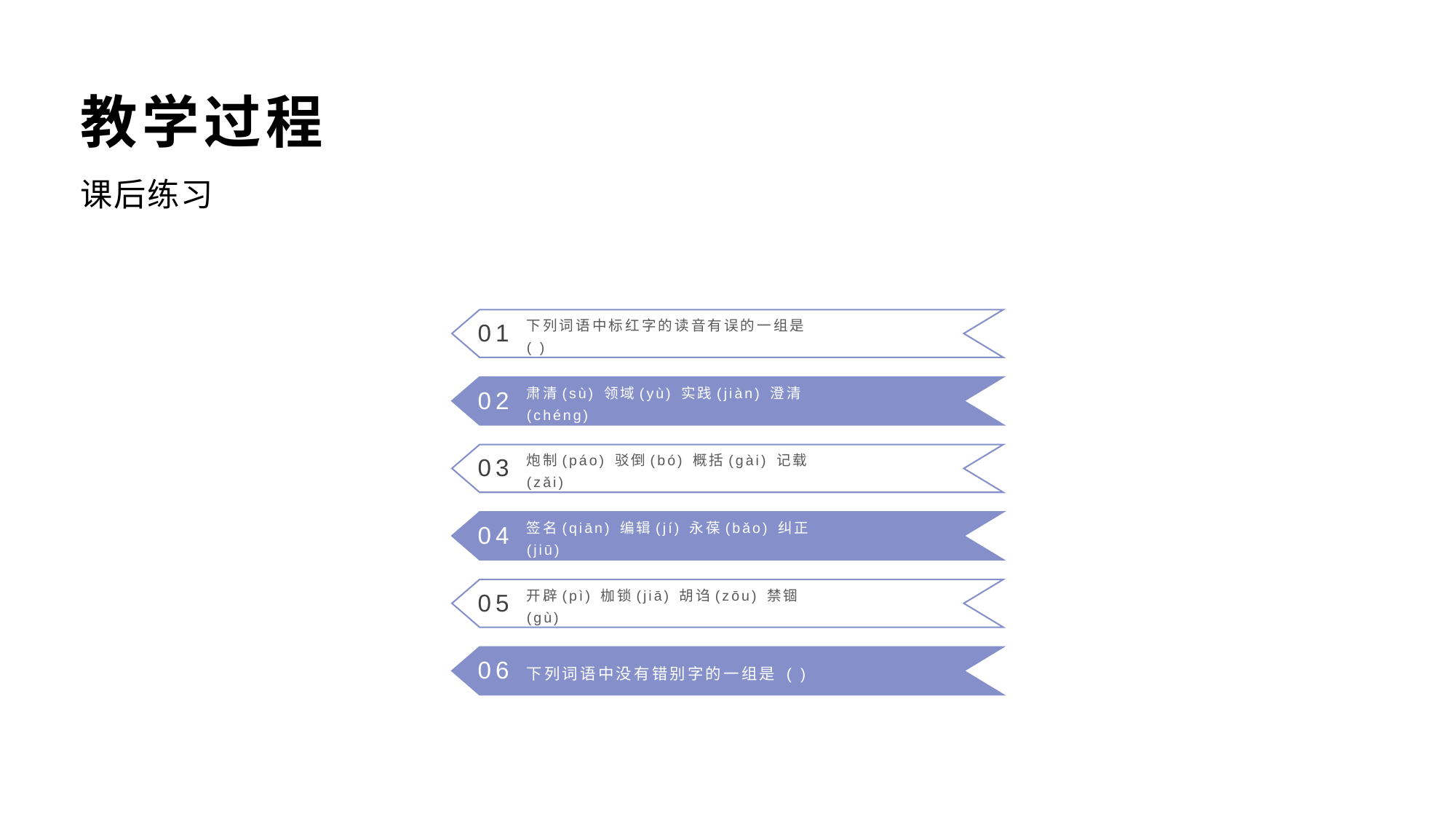

教学过程
课后练习
下列词语中标红字的读音有误的一组是 ( )

01
肃清(sù) 领域(yù) 实践(jiàn) 澄清(chénɡ)

02
炮制(páo) 驳倒(bó) 概括(ɡài) 记载(zǎi)

03
签名(qiān) 编辑(jí) 永葆(bǎo) 纠正(jiū)

04
开辟(pì) 枷锁(jiā) 胡诌(zōu) 禁锢(ɡù)

05
下列词语中没有错别字的一组是 ( )

06